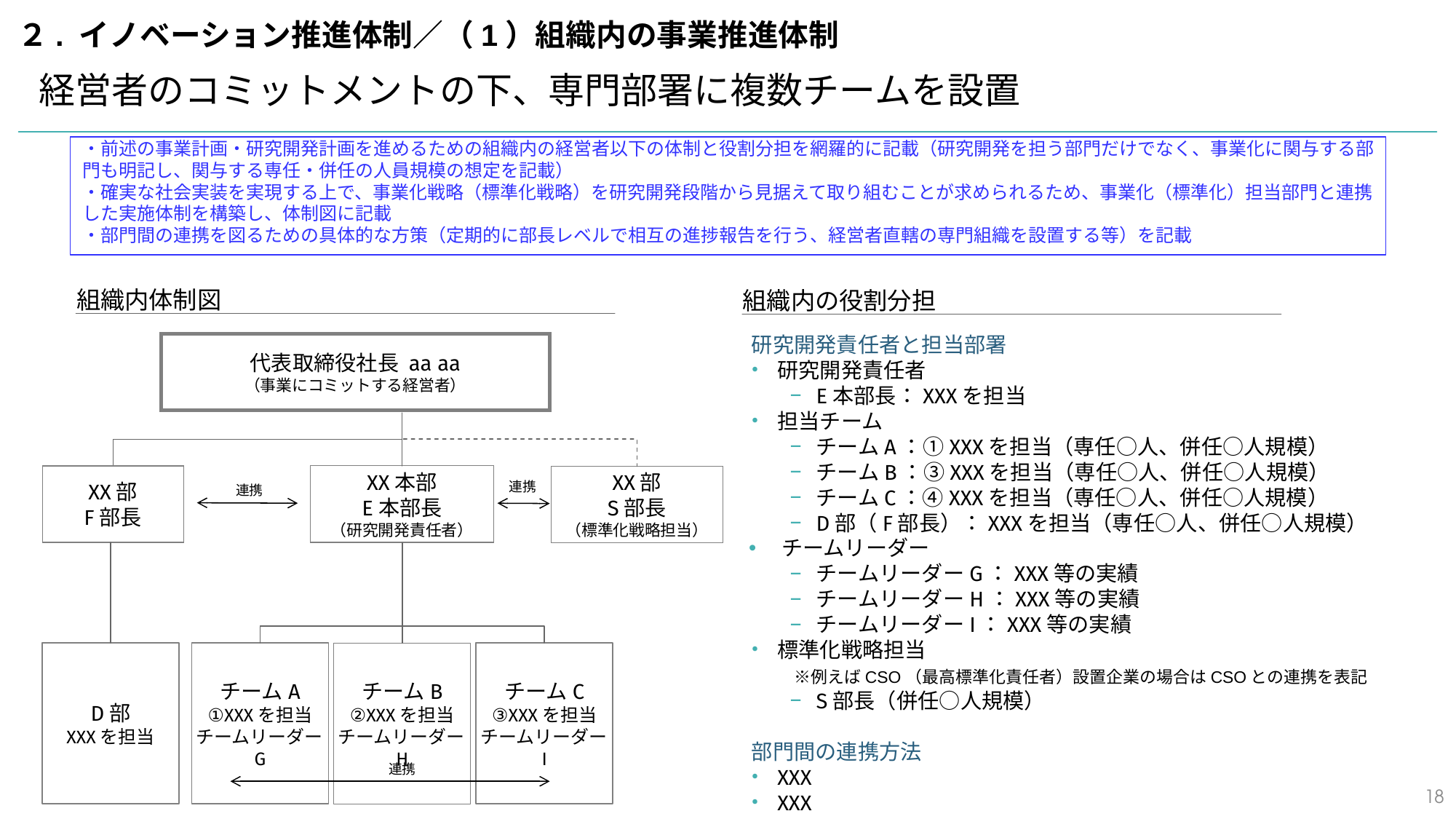

２. イノベーション推進体制／（1）組織内の事業推進体制
経営者のコミットメントの下、専門部署に複数チームを設置
・前述の事業計画・研究開発計画を進めるための組織内の経営者以下の体制と役割分担を網羅的に記載（研究開発を担う部門だけでなく、事業化に関与する部門も明記し、関与する専任・併任の人員規模の想定を記載）
・確実な社会実装を実現する上で、事業化戦略（標準化戦略）を研究開発段階から見据えて取り組むことが求められるため、事業化（標準化）担当部門と連携した実施体制を構築し、体制図に記載
・部門間の連携を図るための具体的な方策（定期的に部長レベルで相互の進捗報告を行う、経営者直轄の専門組織を設置する等）を記載
組織内体制図
組織内の役割分担
研究開発責任者と担当部署
研究開発責任者
E本部長：XXXを担当
担当チーム
チームA：①XXXを担当（専任○人、併任○人規模）
チームB：③XXXを担当（専任○人、併任○人規模）
チームC：④XXXを担当（専任○人、併任○人規模）
D部（F部長）：XXXを担当（専任○人、併任○人規模）
チームリーダー
チームリーダーG：XXX等の実績
チームリーダーH：XXX等の実績
チームリーダーI：XXX等の実績
標準化戦略担当
　　※例えばCSO（最高標準化責任者）設置企業の場合はCSOとの連携を表記
S部長（併任○人規模）
部門間の連携方法
XXX
XXX

代表取締役社長 aa aa
（事業にコミットする経営者）
XX部
F部長
XX本部
E本部長
（研究開発責任者）
XX部
S部長
（標準化戦略担当）
連携
連携
D部
XXXを担当
チームA
①XXXを担当
チームリーダーG
チームB
②XXXを担当
チームリーダーH
チームC
③XXXを担当
チームリーダーI
連携
18